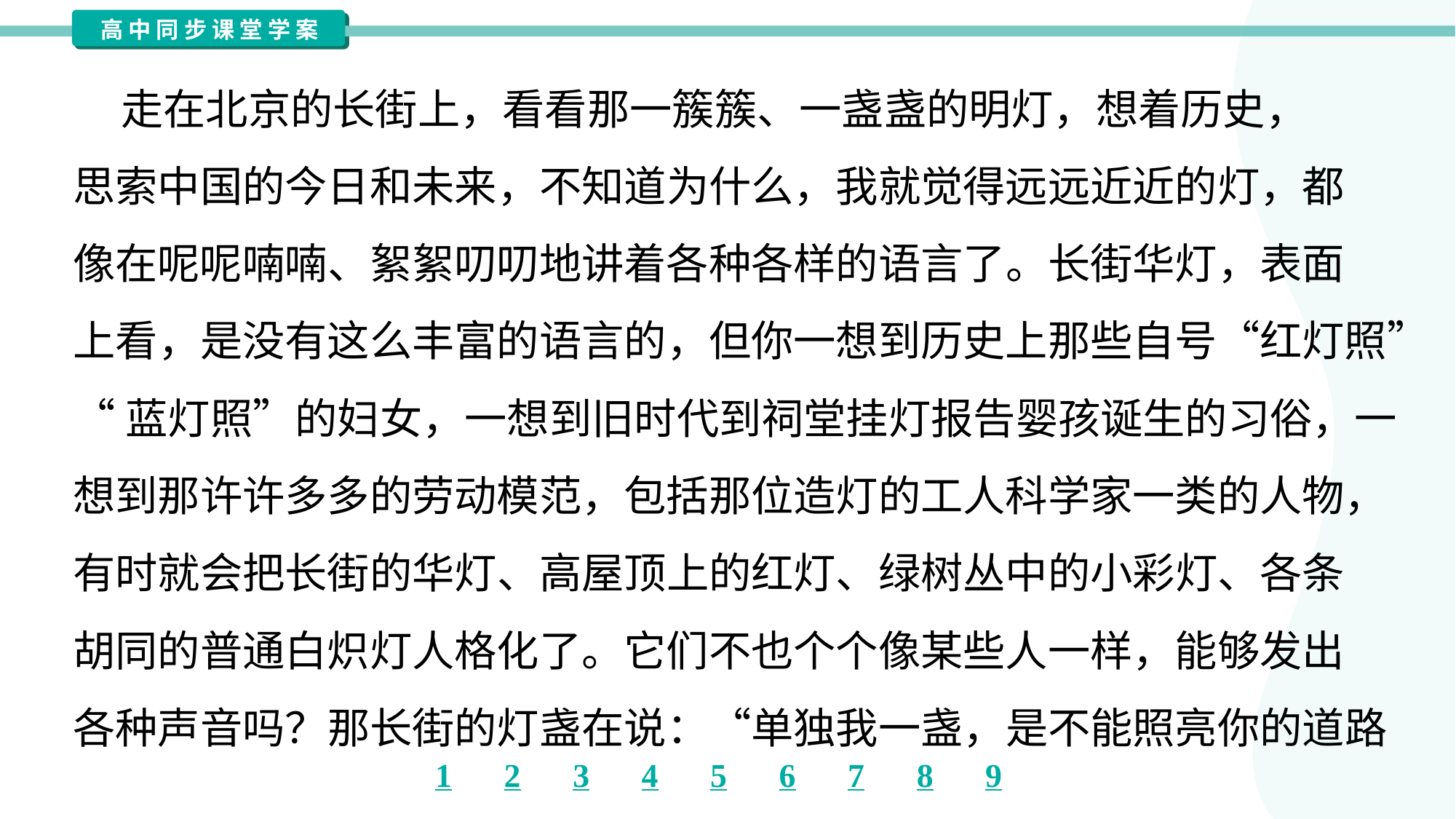

走在北京的长街上，看看那一簇簇、一盏盏的明灯，想着历史，
思索中国的今日和未来，不知道为什么，我就觉得远远近近的灯，都
像在呢呢喃喃、絮絮叨叨地讲着各种各样的语言了。长街华灯，表面
上看，是没有这么丰富的语言的，但你一想到历史上那些自号“红灯照”
“蓝灯照”的妇女，一想到旧时代到祠堂挂灯报告婴孩诞生的习俗，一
想到那许许多多的劳动模范，包括那位造灯的工人科学家一类的人物，
有时就会把长街的华灯、高屋顶上的红灯、绿树丛中的小彩灯、各条
胡同的普通白炽灯人格化了。它们不也个个像某些人一样，能够发出
各种声音吗？那长街的灯盏在说：“单独我一盏，是不能照亮你的道路